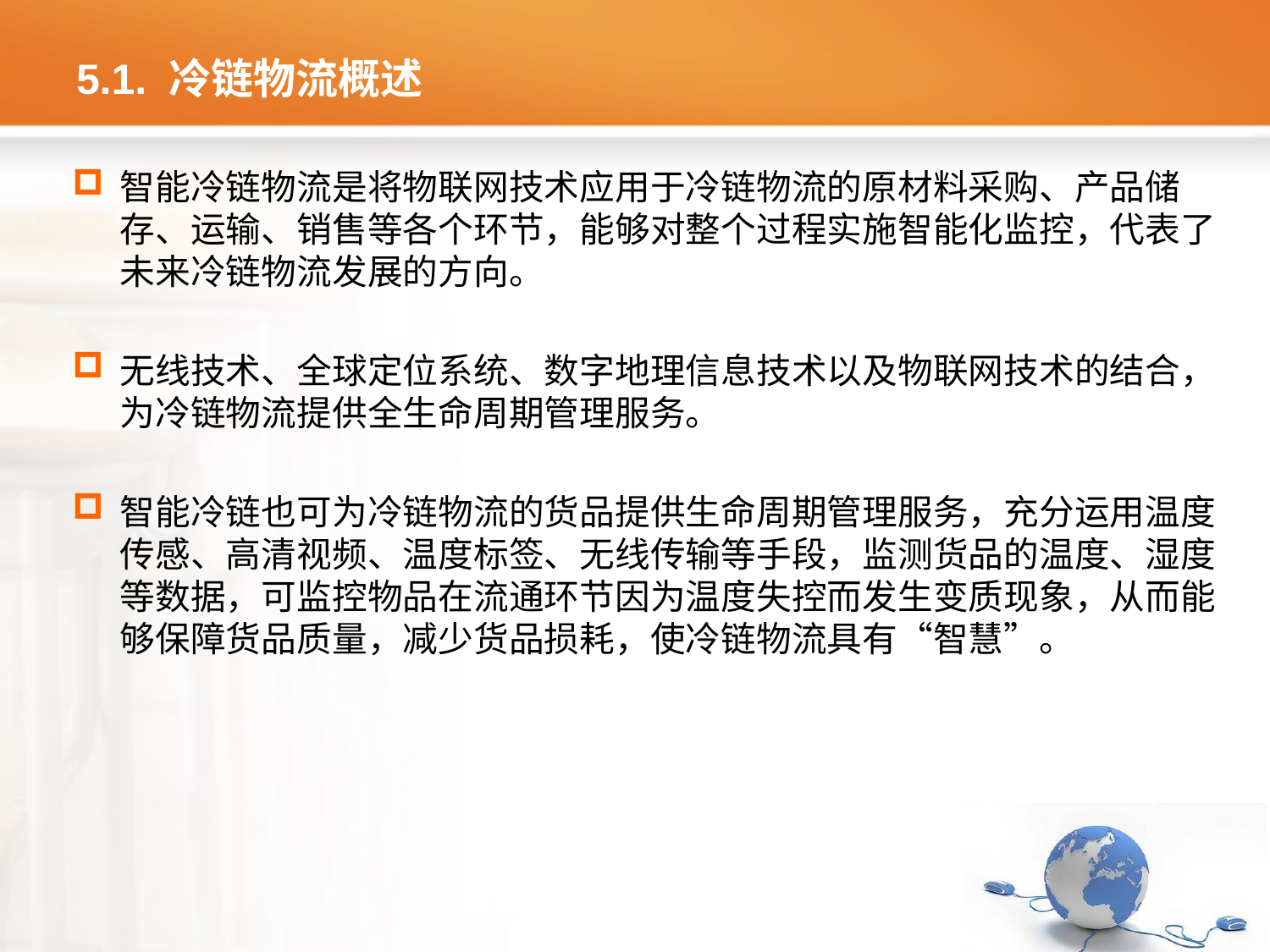

# 5.1. 冷链物流概述
智能冷链物流是将物联网技术应用于冷链物流的原材料采购、产品储存、运输、销售等各个环节，能够对整个过程实施智能化监控，代表了未来冷链物流发展的方向。

无线技术、全球定位系统、数字地理信息技术以及物联网技术的结合，为冷链物流提供全生命周期管理服务。

智能冷链也可为冷链物流的货品提供生命周期管理服务，充分运用温度传感、高清视频、温度标签、无线传输等手段，监测货品的温度、湿度等数据，可监控物品在流通环节因为温度失控而发生变质现象，从而能够保障货品质量，减少货品损耗，使冷链物流具有“智慧”。